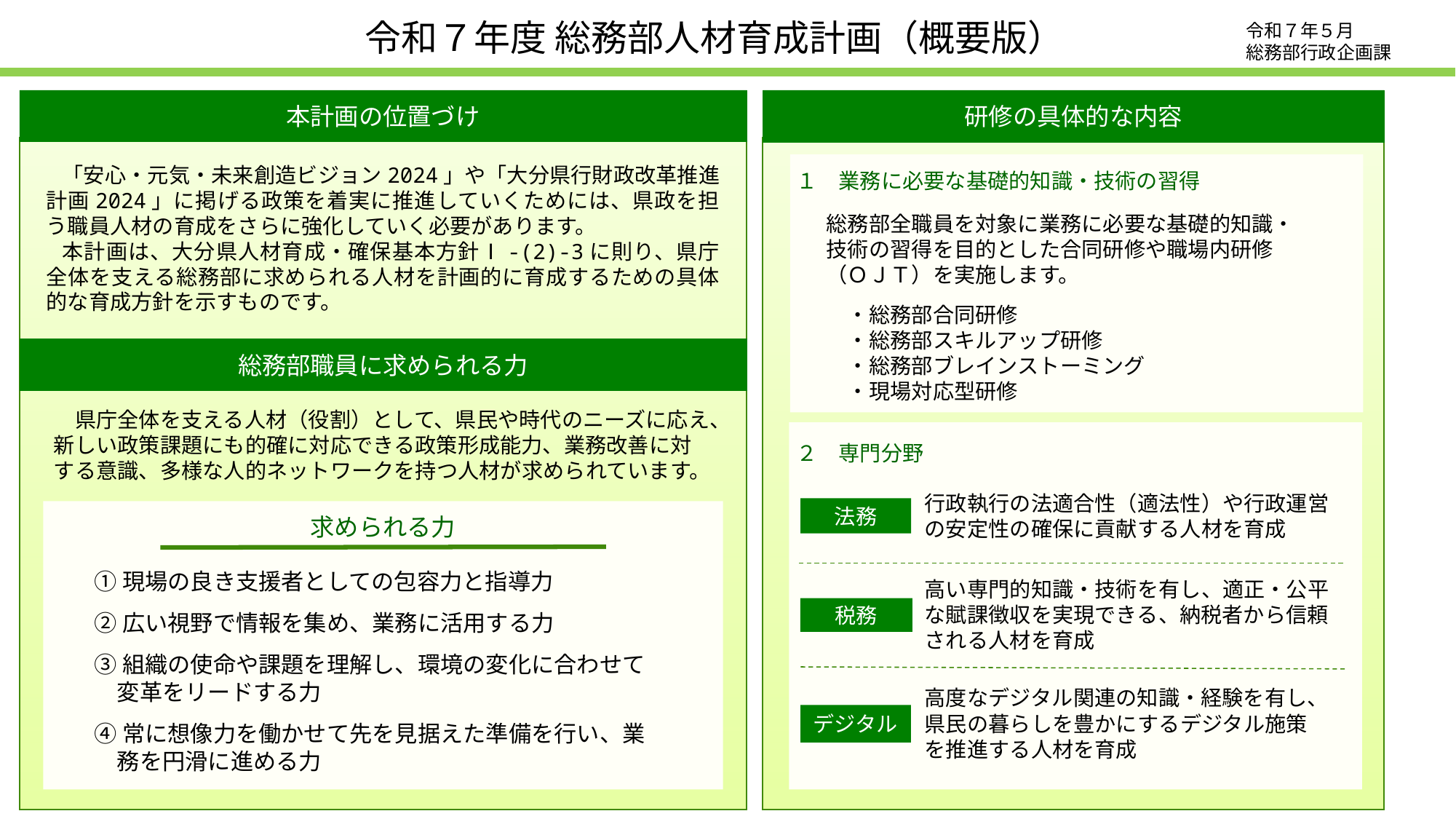

令和７年度 総務部人材育成計画（概要版）
令和７年５月
総務部行政企画課
本計画の位置づけ
研修の具体的な内容

「安心・元気・未来創造ビジョン2024」や「大分県行財政改革推進計画2024」に掲げる政策を着実に推進していくためには、県政を担う職員人材の育成をさらに強化していく必要があります。
本計画は、大分県人材育成・確保基本方針Ⅰ-(2)-3に則り、県庁全体を支える総務部に求められる人材を計画的に育成するための具体的な育成方針を示すものです。
１　業務に必要な基礎的知識・技術の習得
総務部全職員を対象に業務に必要な基礎的知識・技術の習得を目的とした合同研修や職場内研修（ＯＪＴ）を実施します。

　・総務部合同研修
　・総務部スキルアップ研修
　・総務部ブレインストーミング
　・現場対応型研修
総務部職員に求められる力
　県庁全体を支える人材（役割）として、県民や時代のニーズに応え、新しい政策課題にも的確に対応できる政策形成能力、業務改善に対する意識、多様な人的ネットワークを持つ人材が求められています。

２　専門分野
行政執行の法適合性（適法性）や行政運営の安定性の確保に貢献する人材を育成
法務

求められる力

①現場の良き支援者としての包容力と指導力

②広い視野で情報を集め、業務に活用する力

③組織の使命や課題を理解し、環境の変化に合わせて
　変革をリードする力

④常に想像力を働かせて先を見据えた準備を行い、業
　務を円滑に進める力
高い専門的知識・技術を有し、適正・公平な賦課徴収を実現できる、納税者から信頼される人材を育成
税務
高度なデジタル関連の知識・経験を有し、県民の暮らしを豊かにするデジタル施策を推進する人材を育成
デジタル